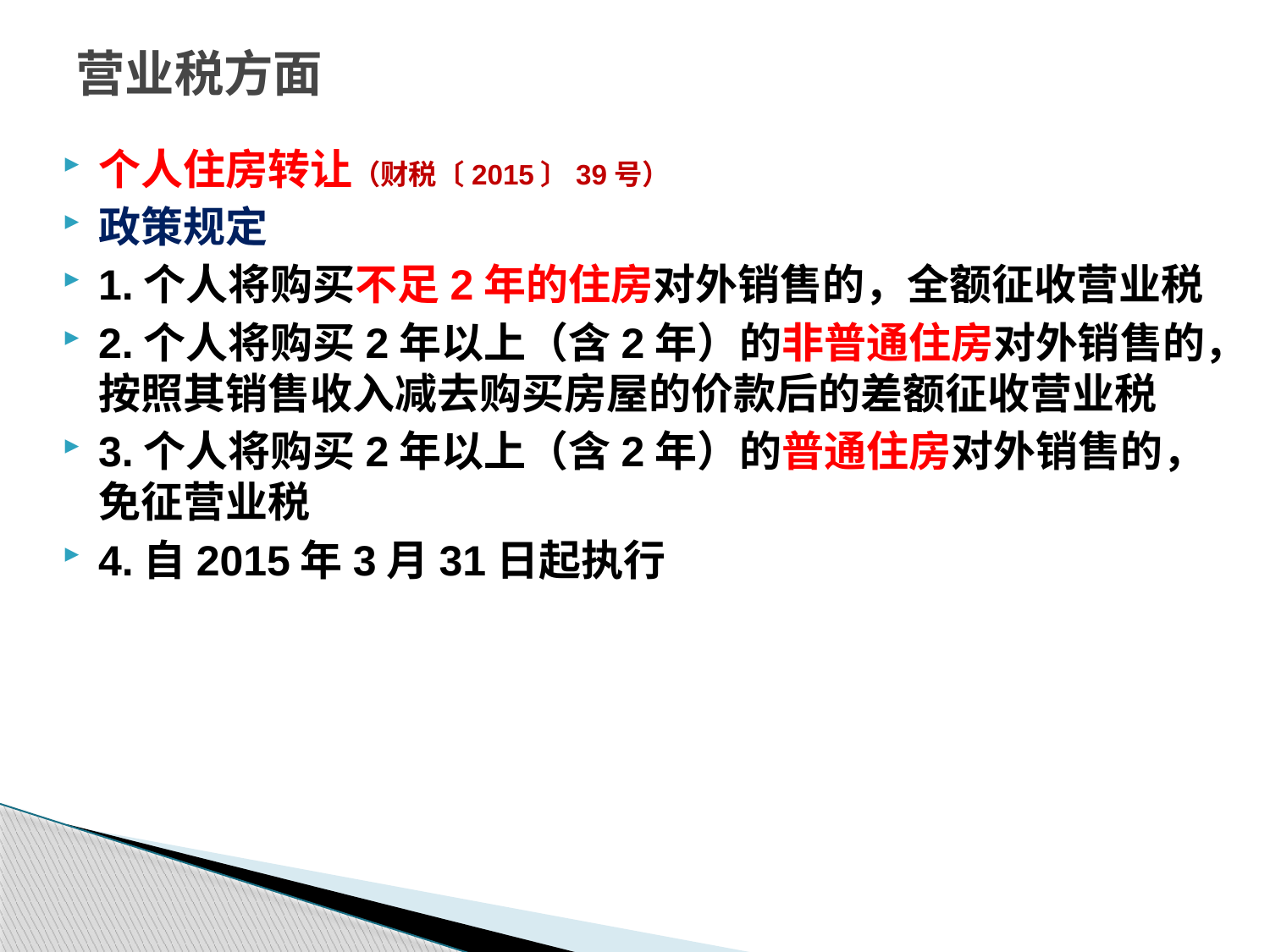

# 营业税方面
个人住房转让（财税〔2015〕39号）
政策规定
1.个人将购买不足2年的住房对外销售的，全额征收营业税
2.个人将购买2年以上（含2年）的非普通住房对外销售的，按照其销售收入减去购买房屋的价款后的差额征收营业税
3.个人将购买2年以上（含2年）的普通住房对外销售的，免征营业税
4.自2015年3月31日起执行